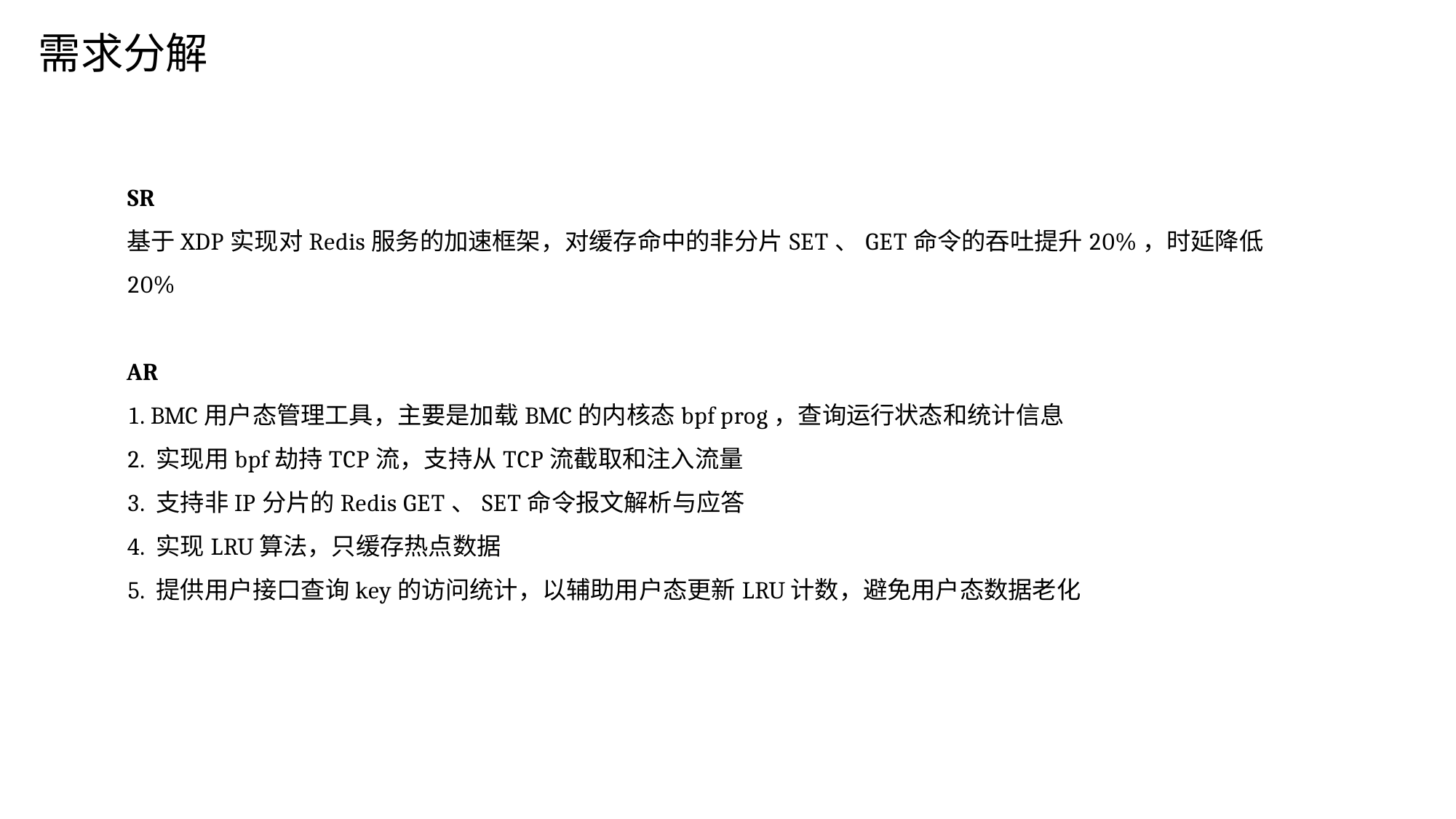

需求分解
SR
基于XDP实现对Redis服务的加速框架，对缓存命中的非分片SET、GET命令的吞吐提升20%，时延降低20%
AR
1. BMC用户态管理工具，主要是加载BMC的内核态bpf prog，查询运行状态和统计信息
2. 实现用bpf劫持TCP流，支持从TCP流截取和注入流量
3. 支持非IP分片的Redis GET、SET命令报文解析与应答
4. 实现LRU算法，只缓存热点数据
5. 提供用户接口查询key的访问统计，以辅助用户态更新LRU计数，避免用户态数据老化